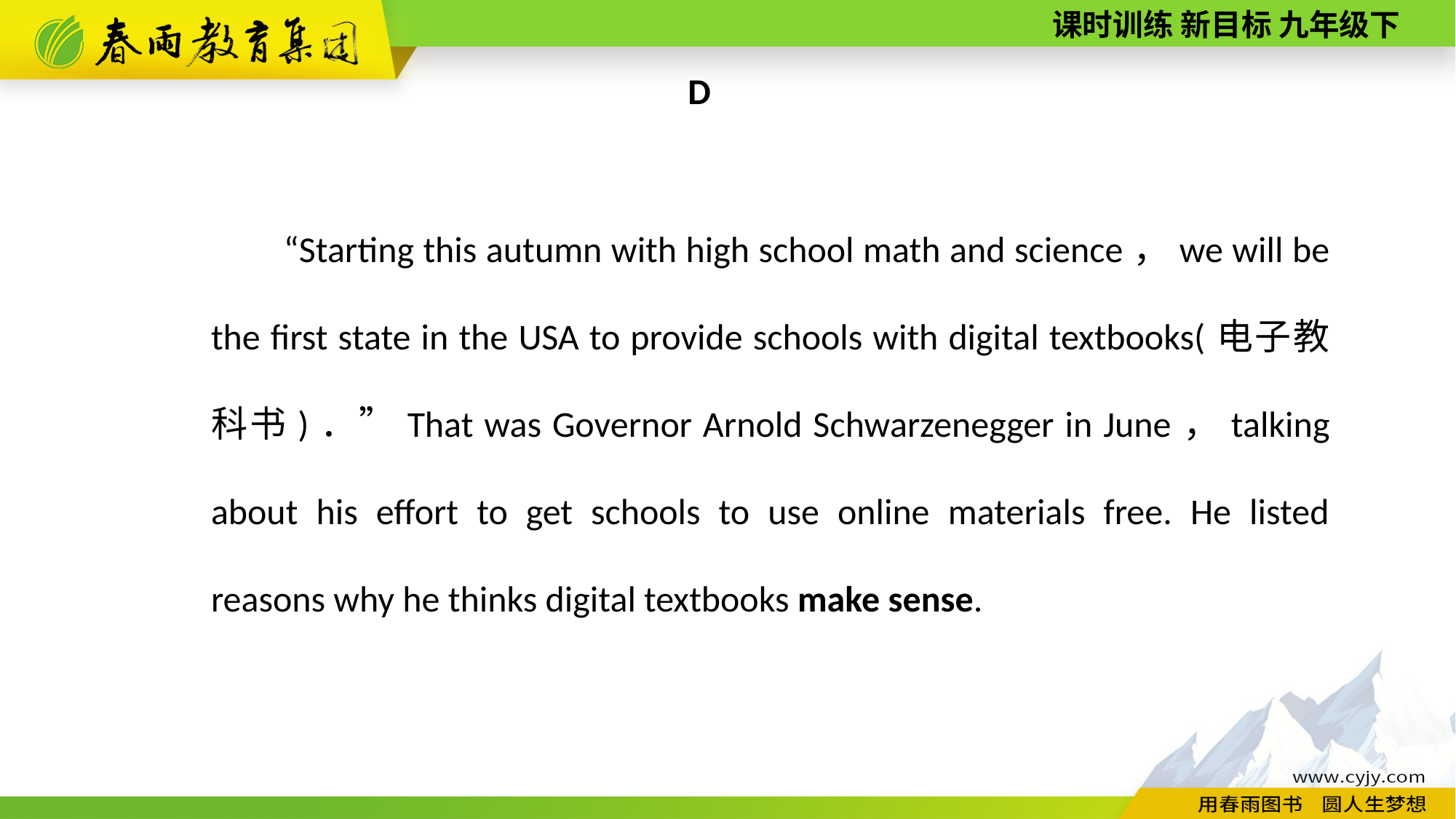

D
“Starting this autumn with high school math and science，we will be the first state in the USA to provide schools with digital textbooks(电子教科书)．”That was Governor Arnold Schwarzenegger in June，talking about his effort to get schools to use online materials free. He listed reasons why he thinks digital textbooks make sense.